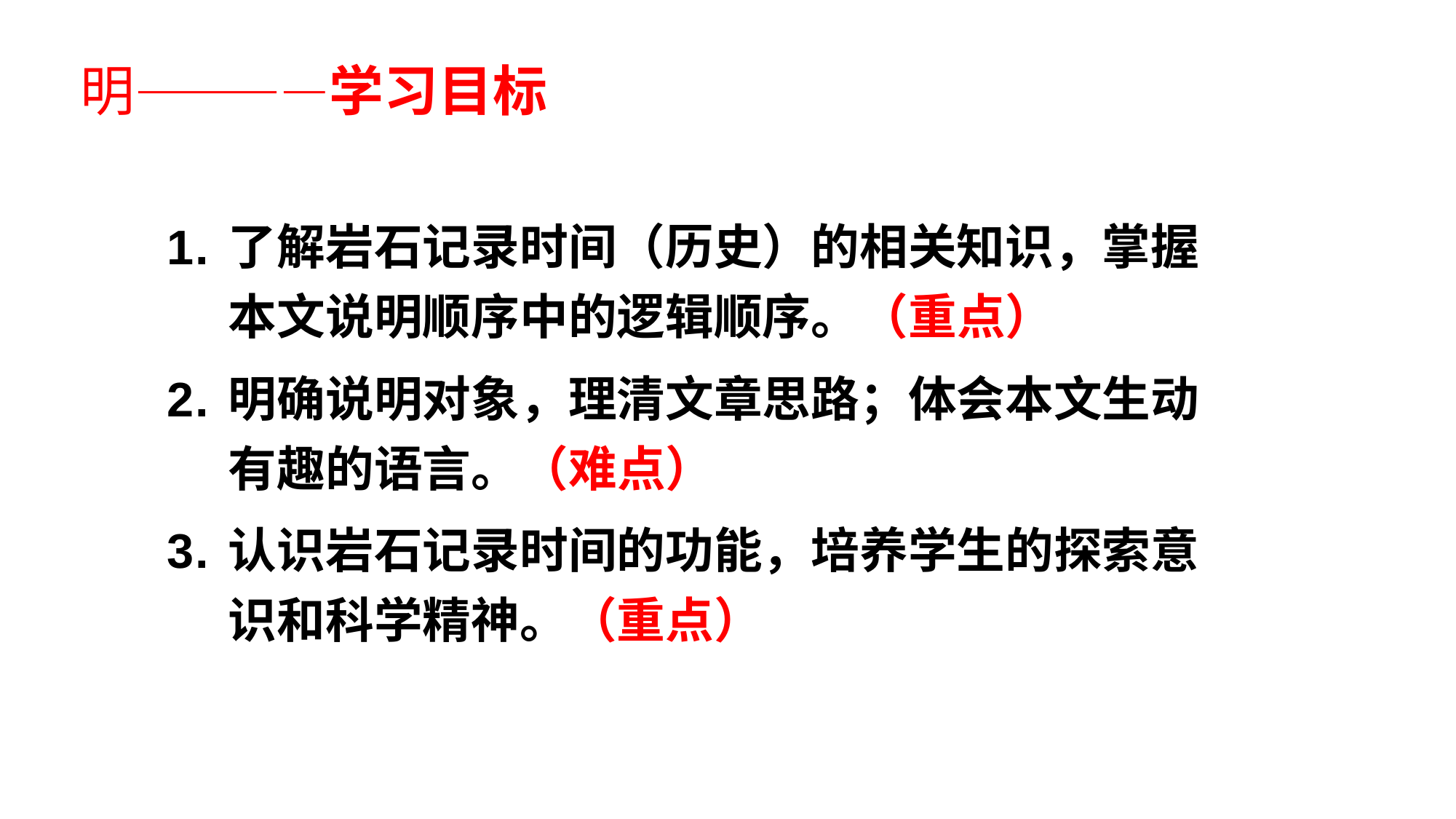

明————学习目标
了解岩石记录时间（历史）的相关知识，掌握本文说明顺序中的逻辑顺序。（重点）
明确说明对象，理清文章思路；体会本文生动有趣的语言。（难点）
认识岩石记录时间的功能，培养学生的探索意识和科学精神。（重点）